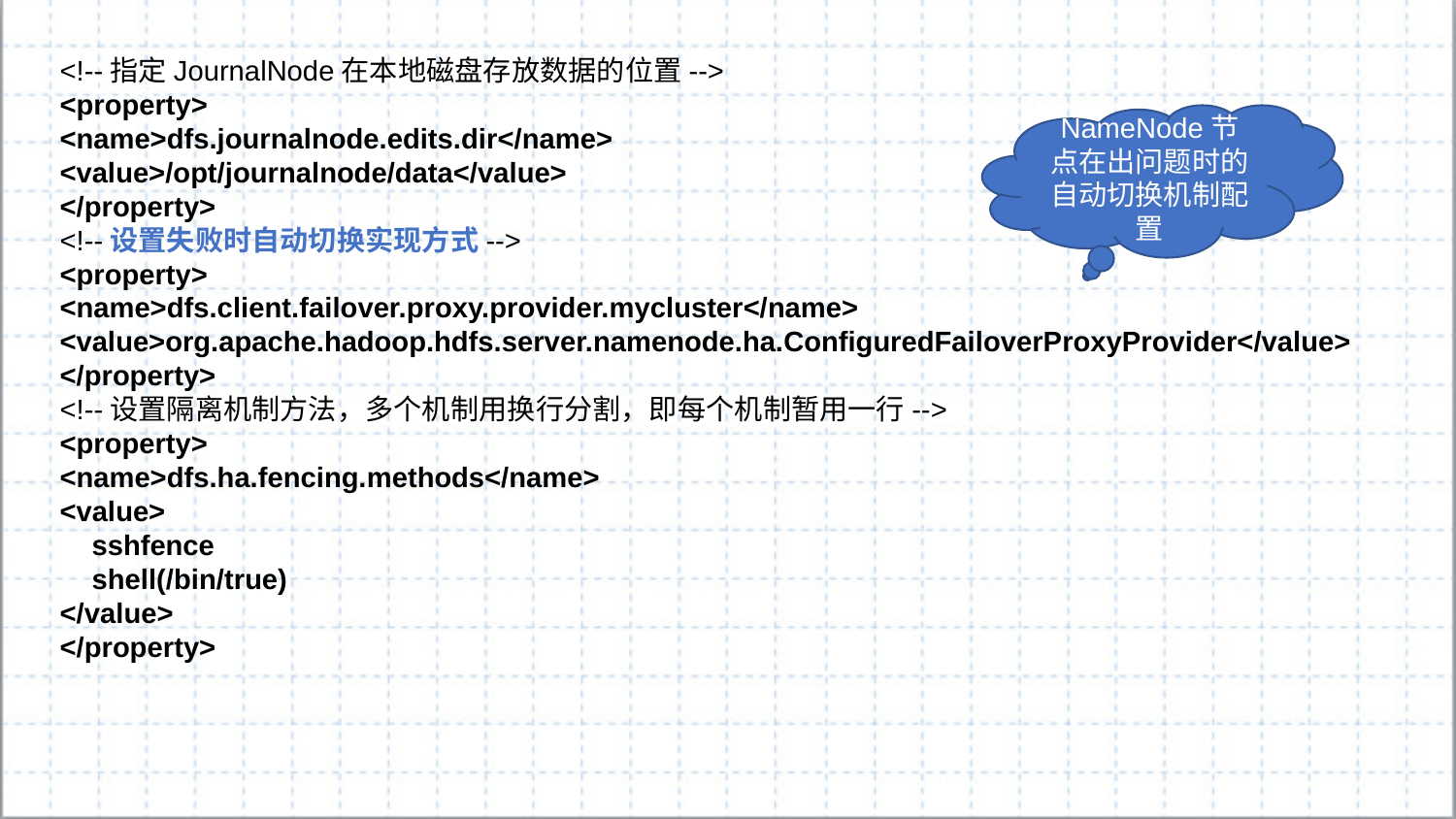

<!--指定JournalNode在本地磁盘存放数据的位置-->
<property>
<name>dfs.journalnode.edits.dir</name>
<value>/opt/journalnode/data</value>
</property>
<!--设置失败时自动切换实现方式-->
<property>
<name>dfs.client.failover.proxy.provider.mycluster</name>
<value>org.apache.hadoop.hdfs.server.namenode.ha.ConfiguredFailoverProxyProvider</value>
</property>
<!--设置隔离机制方法，多个机制用换行分割，即每个机制暂用一行-->
<property>
<name>dfs.ha.fencing.methods</name>
<value>
    sshfence
    shell(/bin/true)
</value>
</property>
NameNode节点在出问题时的自动切换机制配置